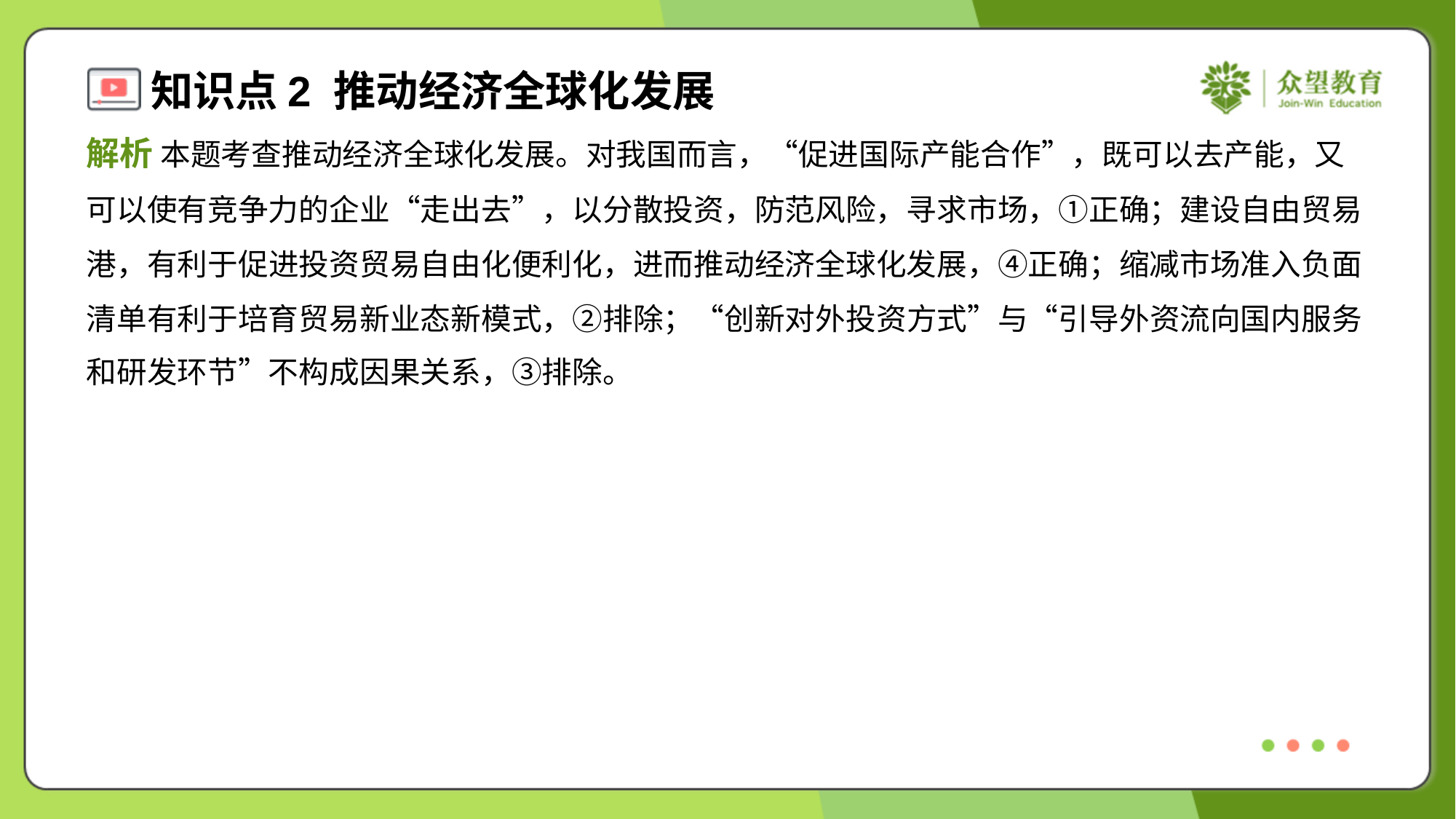

解析 本题考查推动经济全球化发展。对我国而言，“促进国际产能合作”，既可以去产能，又
可以使有竞争力的企业“走出去”，以分散投资，防范风险，寻求市场，①正确；建设自由贸易
港，有利于促进投资贸易自由化便利化，进而推动经济全球化发展，④正确；缩减市场准入负面
清单有利于培育贸易新业态新模式，②排除；“创新对外投资方式”与“引导外资流向国内服务
和研发环节”不构成因果关系，③排除。